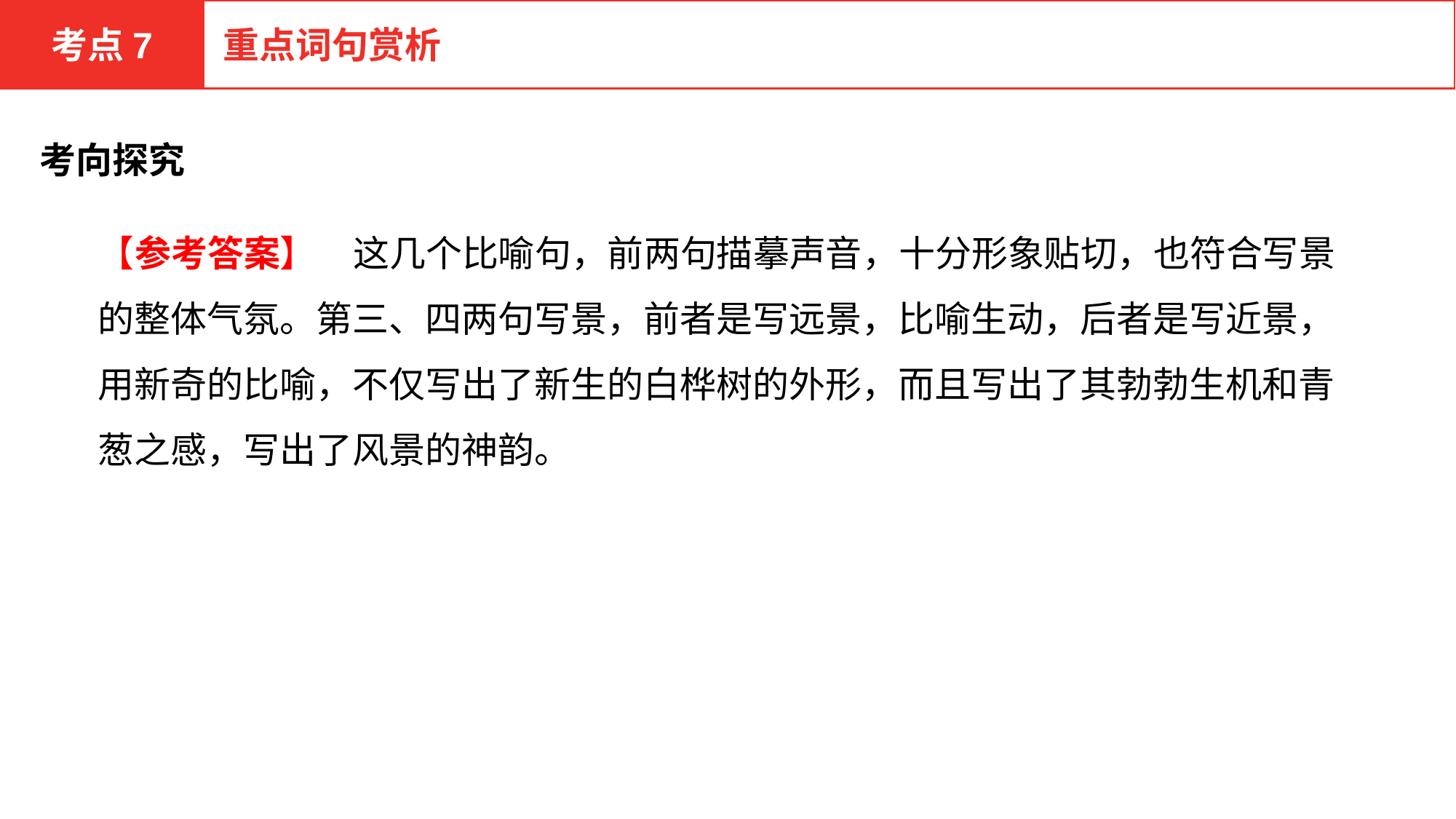

考点7
重点词句赏析
考向探究

【参考答案】　这几个比喻句，前两句描摹声音，十分形象贴切，也符合写景的整体气氛。第三、四两句写景，前者是写远景，比喻生动，后者是写近景，用新奇的比喻，不仅写出了新生的白桦树的外形，而且写出了其勃勃生机和青葱之感，写出了风景的神韵。